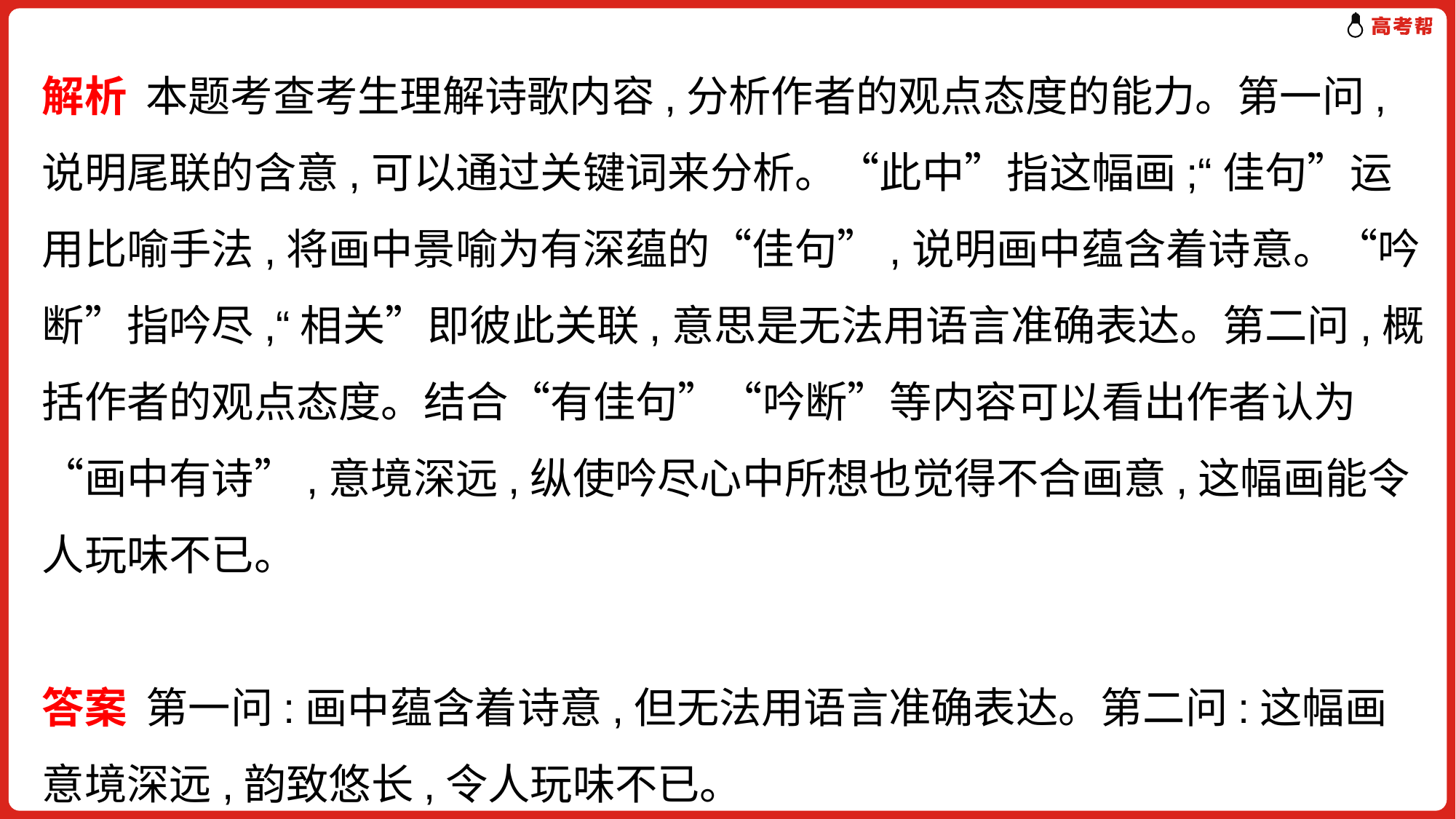

解析  本题考查考生理解诗歌内容,分析作者的观点态度的能力。第一问,说明尾联的含意,可以通过关键词来分析。“此中”指这幅画;“佳句”运用比喻手法,将画中景喻为有深蕴的“佳句”,说明画中蕴含着诗意。“吟断”指吟尽,“相关”即彼此关联,意思是无法用语言准确表达。第二问,概括作者的观点态度。结合“有佳句”“吟断”等内容可以看出作者认为“画中有诗”,意境深远,纵使吟尽心中所想也觉得不合画意,这幅画能令人玩味不已。

答案  第一问:画中蕴含着诗意,但无法用语言准确表达。第二问:这幅画意境深远,韵致悠长,令人玩味不已。